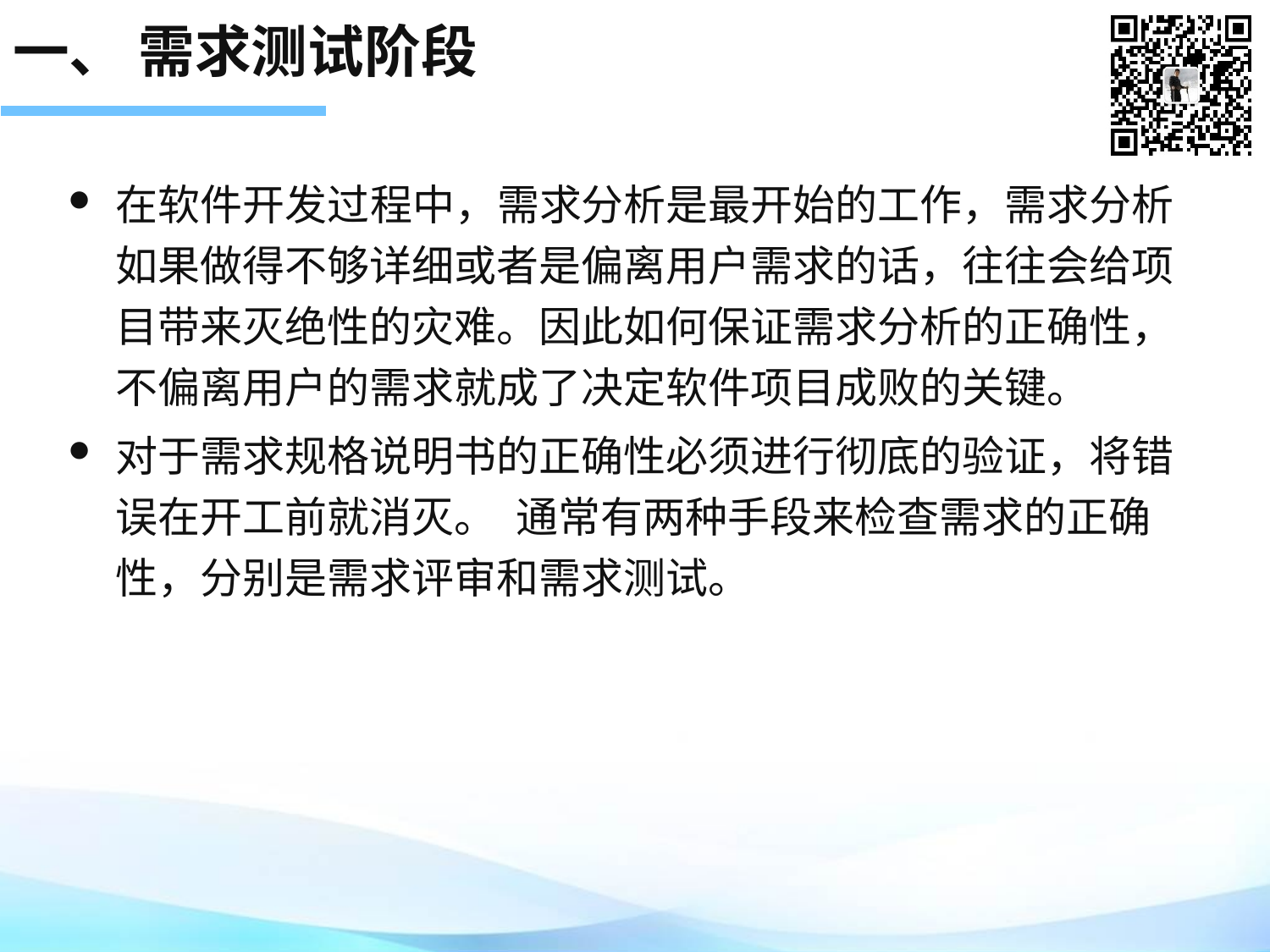

# 一、 需求测试阶段
在软件开发过程中，需求分析是最开始的工作，需求分析如果做得不够详细或者是偏离用户需求的话，往往会给项目带来灭绝性的灾难。因此如何保证需求分析的正确性，不偏离用户的需求就成了决定软件项目成败的关键。
对于需求规格说明书的正确性必须进行彻底的验证，将错误在开工前就消灭。  通常有两种手段来检查需求的正确性，分别是需求评审和需求测试。